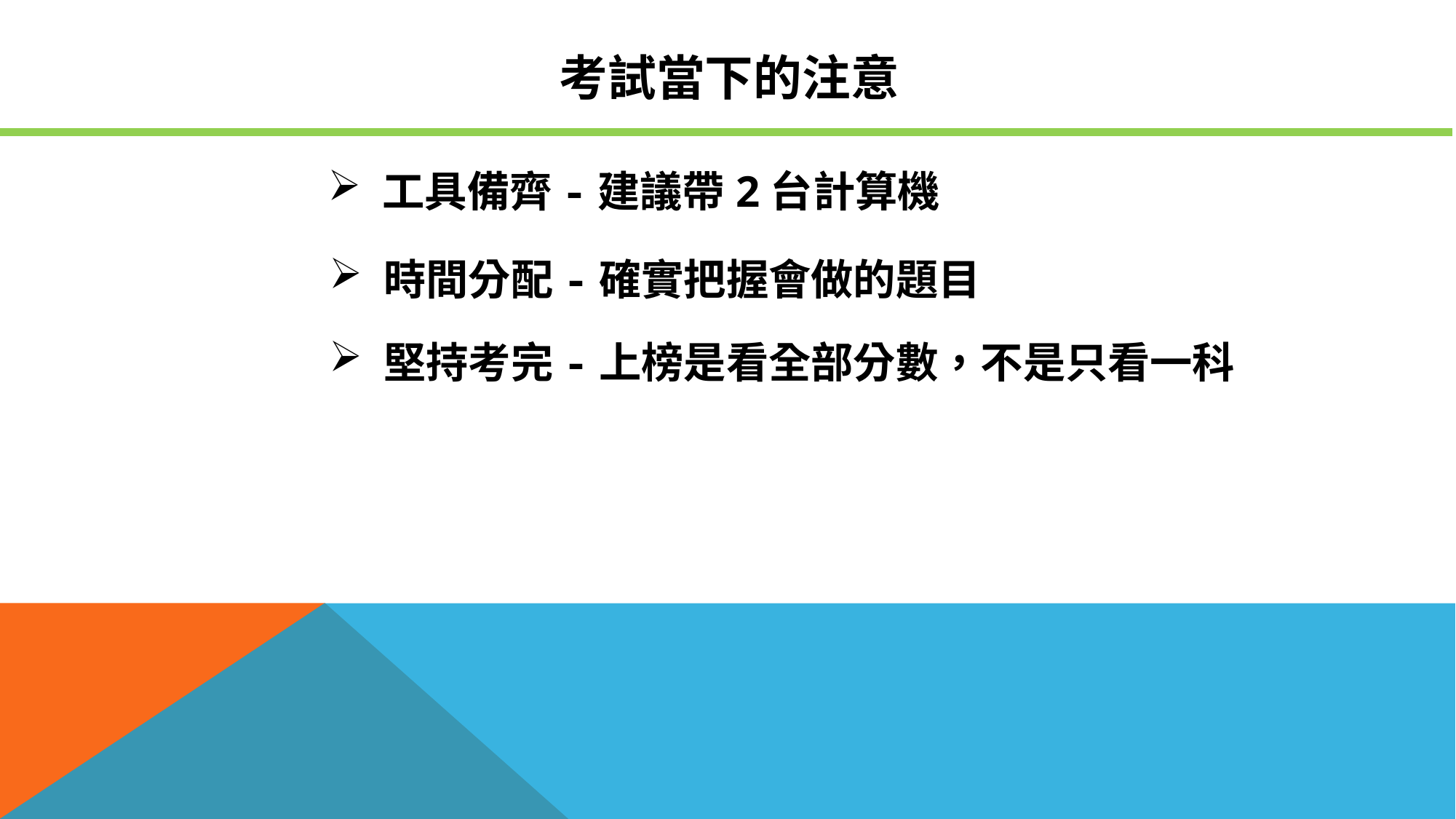

# 考試當下的注意
工具備齊-建議帶2台計算機
時間分配-確實把握會做的題目

堅持考完-上榜是看全部分數，不是只看一科